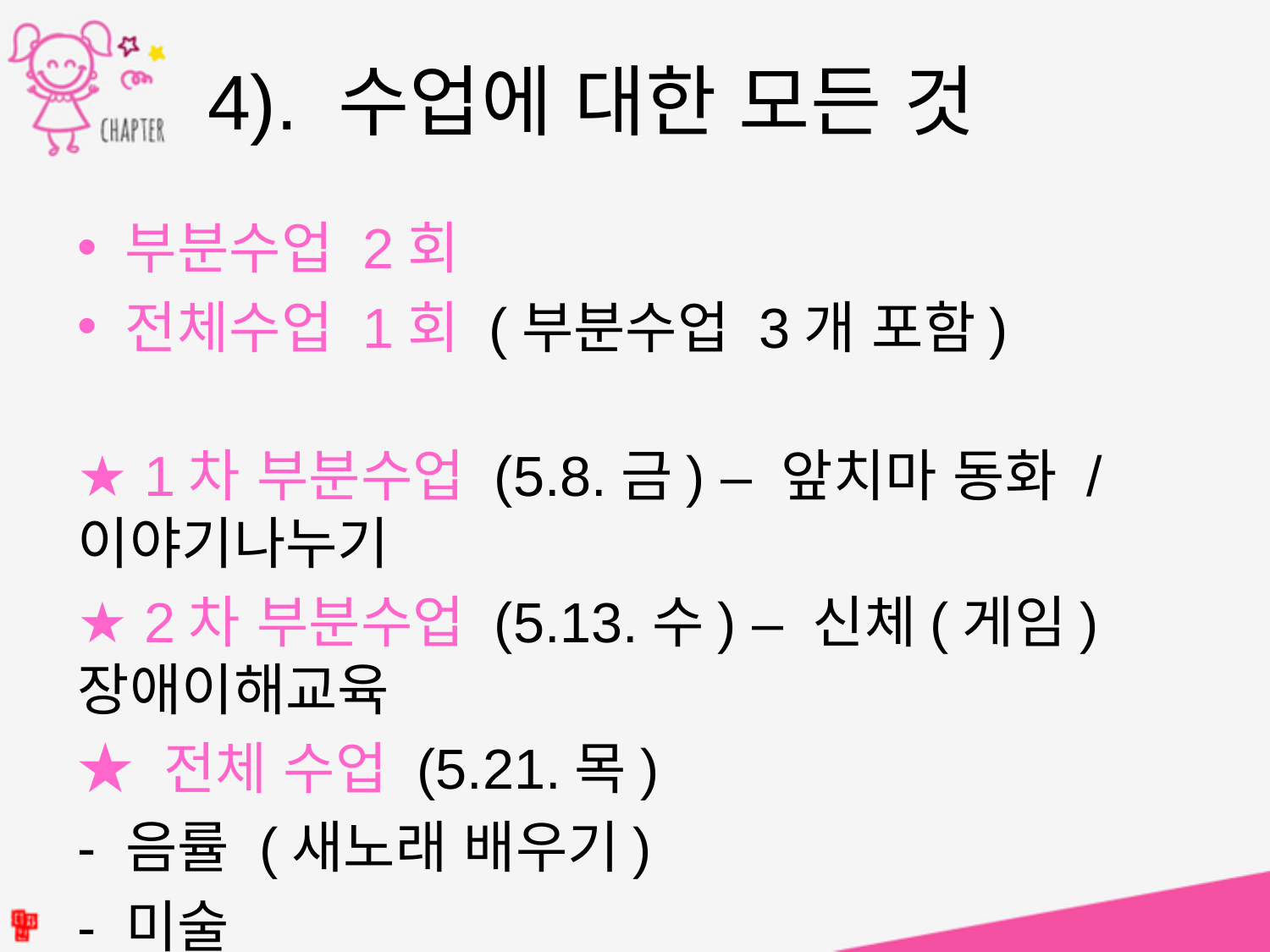

4). 수업에 대한 모든 것
부분수업 2회
전체수업 1회 (부분수업 3개 포함)

★ 1차 부분수업 (5.8.금) – 앞치마 동화 / 이야기나누기
★ 2차 부분수업 (5.13.수) – 신체(게임) 장애이해교육
★ 전체 수업 (5.21.목)
- 음률 (새노래 배우기)
- 미술
- 신체 (게임) 만3,4,5세 혼합 연령